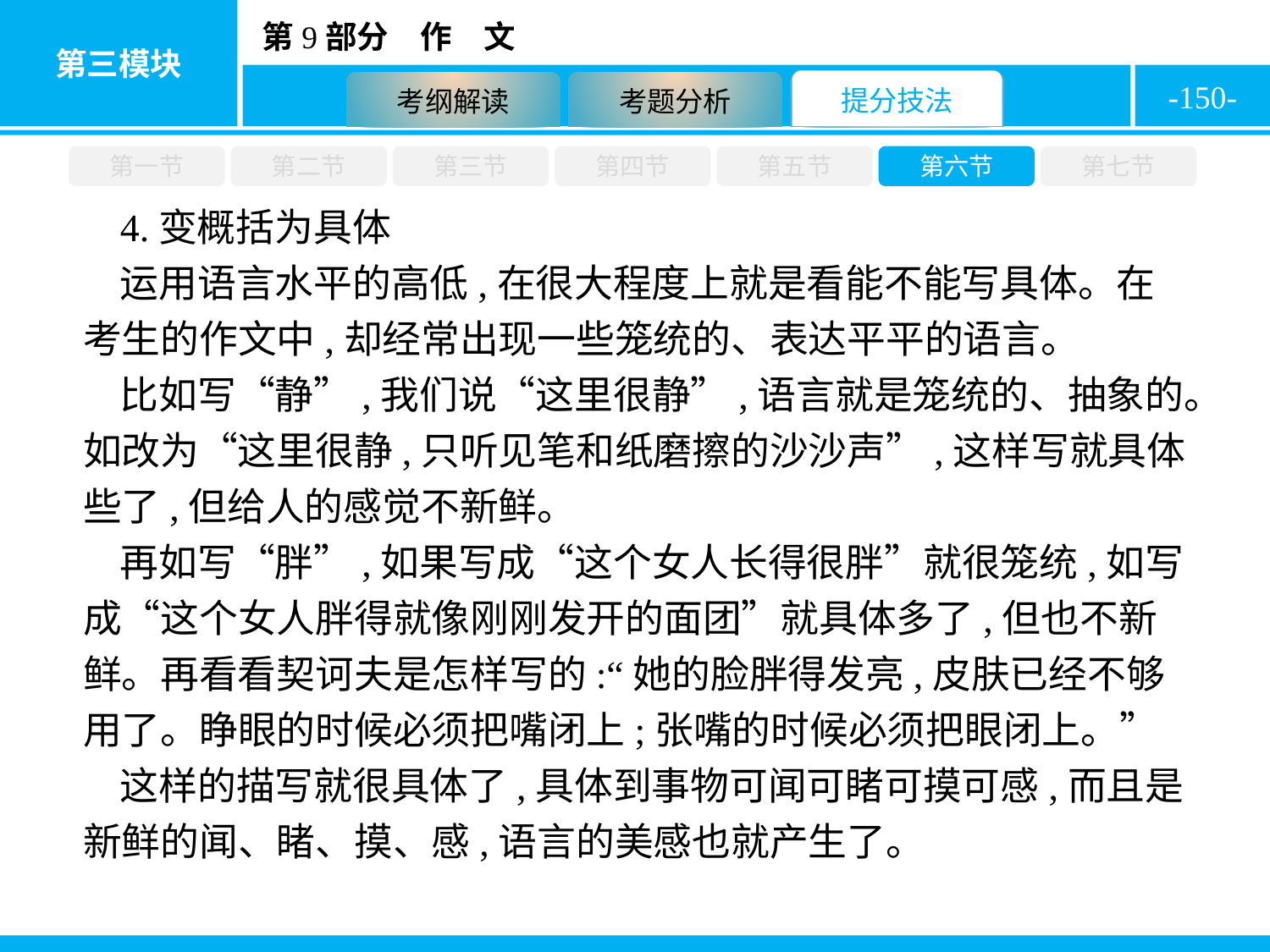

-150-
第一节
第二节
第三节
第四节
第五节
第六节
第七节
4.变概括为具体
运用语言水平的高低,在很大程度上就是看能不能写具体。在考生的作文中,却经常出现一些笼统的、表达平平的语言。
比如写“静”,我们说“这里很静”,语言就是笼统的、抽象的。如改为“这里很静,只听见笔和纸磨擦的沙沙声”,这样写就具体些了,但给人的感觉不新鲜。
再如写“胖”,如果写成“这个女人长得很胖”就很笼统,如写成“这个女人胖得就像刚刚发开的面团”就具体多了,但也不新鲜。再看看契诃夫是怎样写的:“她的脸胖得发亮,皮肤已经不够用了。睁眼的时候必须把嘴闭上;张嘴的时候必须把眼闭上。”
这样的描写就很具体了,具体到事物可闻可睹可摸可感,而且是新鲜的闻、睹、摸、感,语言的美感也就产生了。